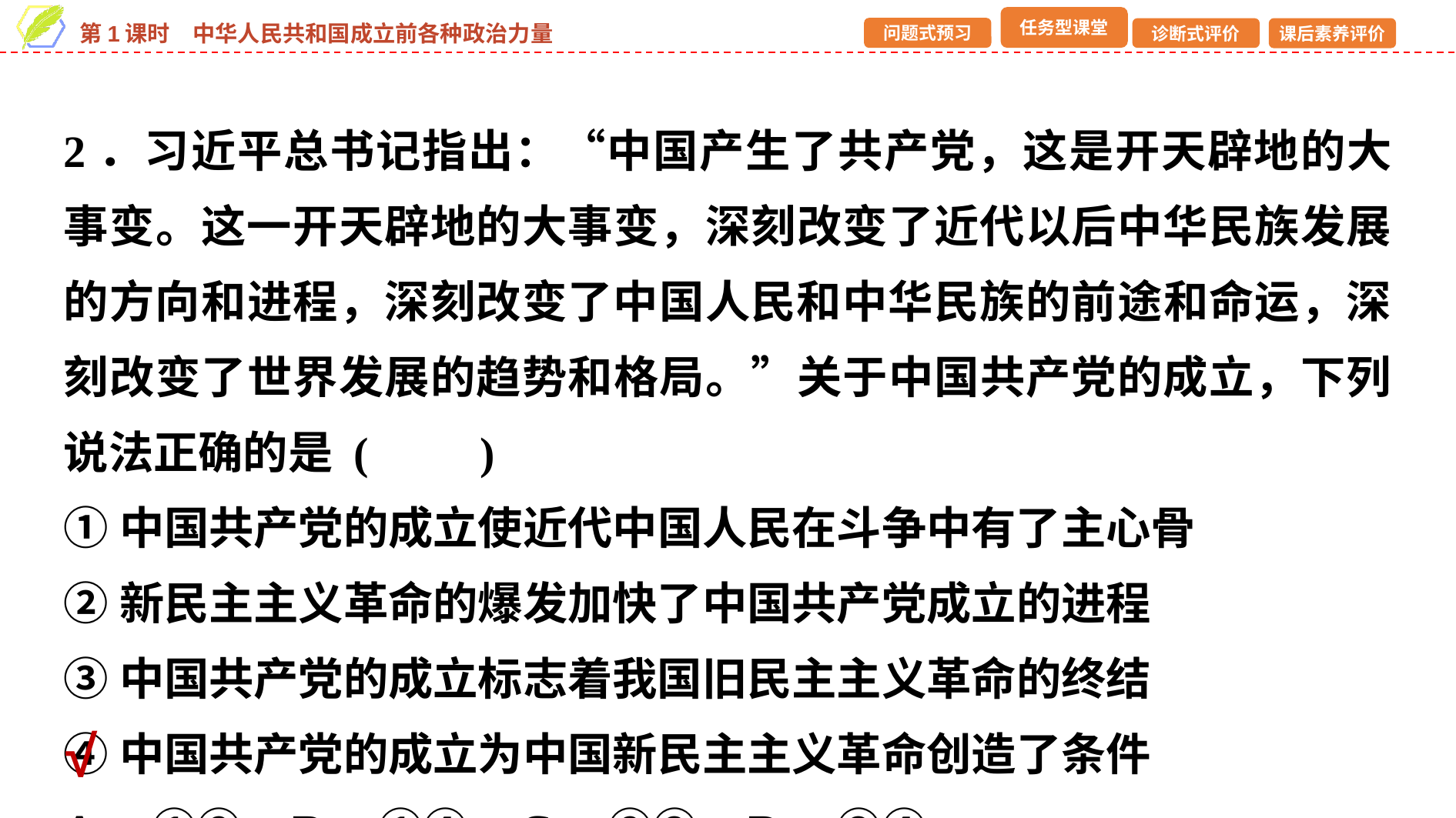

2．习近平总书记指出：“中国产生了共产党，这是开天辟地的大事变。这一开天辟地的大事变，深刻改变了近代以后中华民族发展的方向和进程，深刻改变了中国人民和中华民族的前途和命运，深刻改变了世界发展的趋势和格局。”关于中国共产党的成立，下列说法正确的是 (　　)
①中国共产党的成立使近代中国人民在斗争中有了主心骨
②新民主主义革命的爆发加快了中国共产党成立的进程
③中国共产党的成立标志着我国旧民主主义革命的终结
④中国共产党的成立为中国新民主主义革命创造了条件
A．①②    B．①④    C．②③    D．③④
√